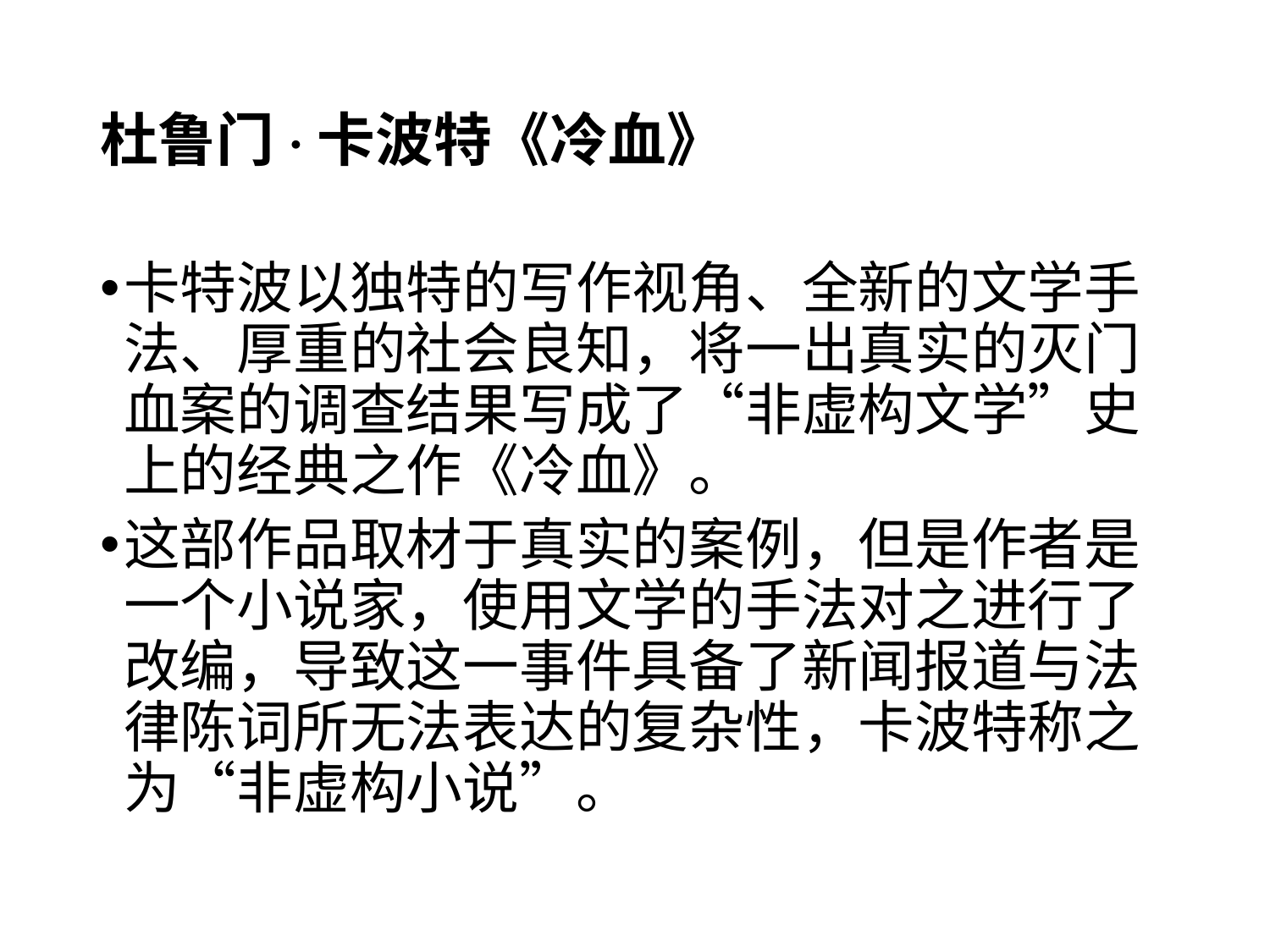

# 杜鲁门·卡波特《冷血》
卡特波以独特的写作视角、全新的文学手法、厚重的社会良知，将一出真实的灭门血案的调查结果写成了“非虚构文学”史上的经典之作《冷血》。
这部作品取材于真实的案例，但是作者是一个小说家，使用文学的手法对之进行了改编，导致这一事件具备了新闻报道与法律陈词所无法表达的复杂性，卡波特称之为“非虚构小说”。